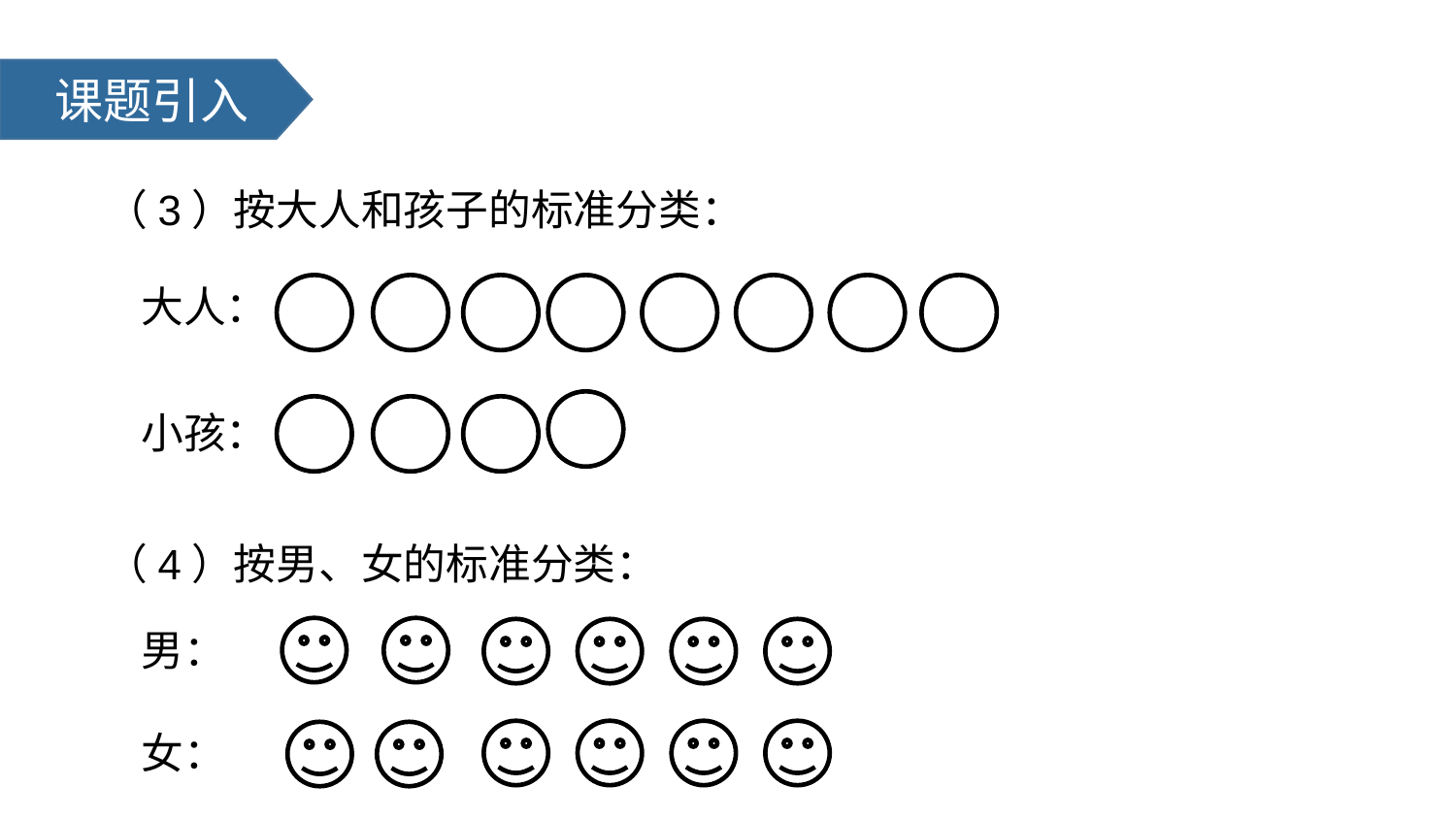

课题引入
（3）按大人和孩子的标准分类：
大人：

小孩：
（4）按男、女的标准分类：
男：

女：